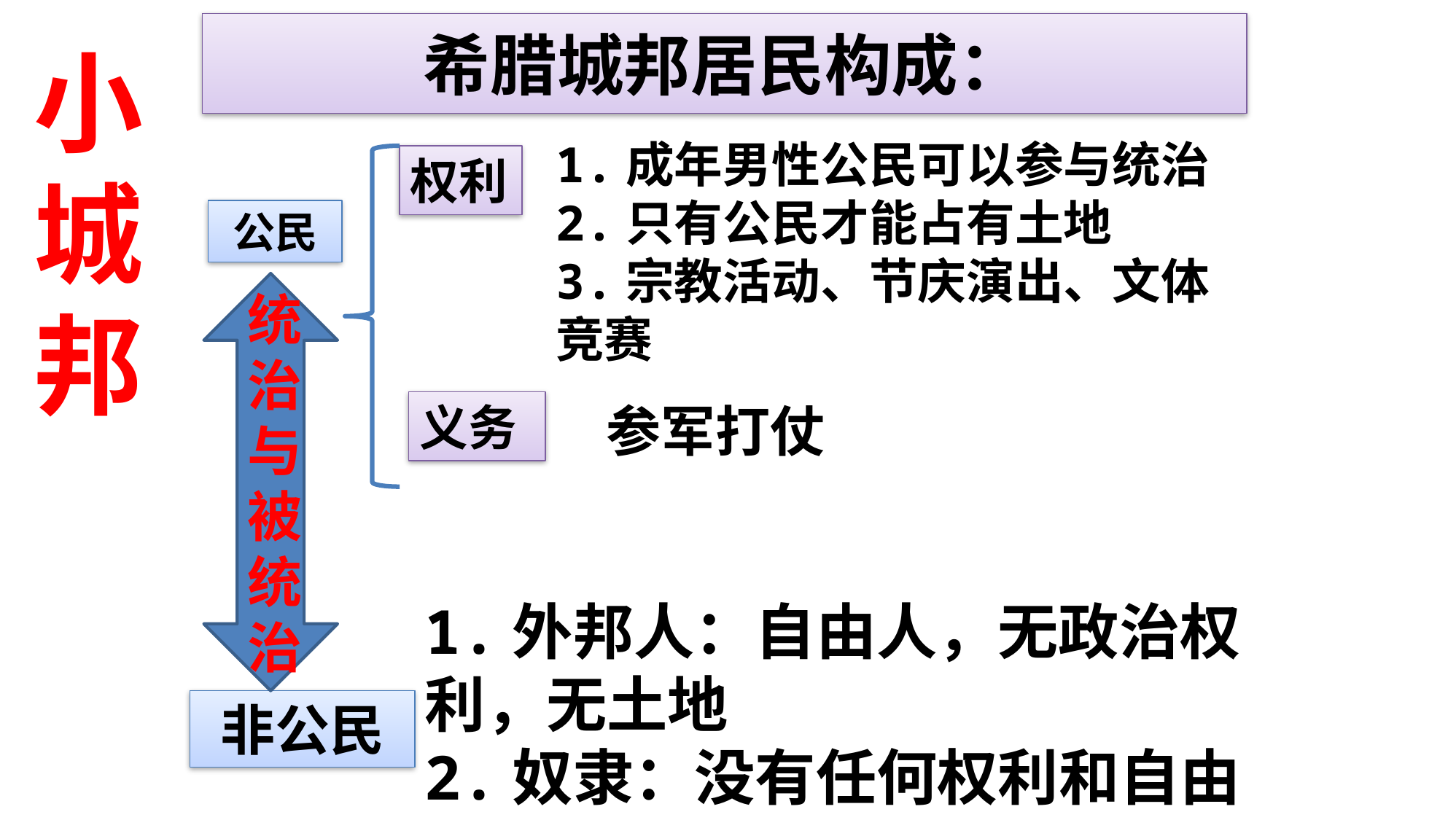

# 希腊城邦居民构成：
小城邦
1.成年男性公民可以参与统治
2.只有公民才能占有土地
3.宗教活动、节庆演出、文体竞赛

权利
公民
统治与被统治
义务
参军打仗
1.外邦人：自由人，无政治权利，无土地
2.奴隶：没有任何权利和自由
非公民